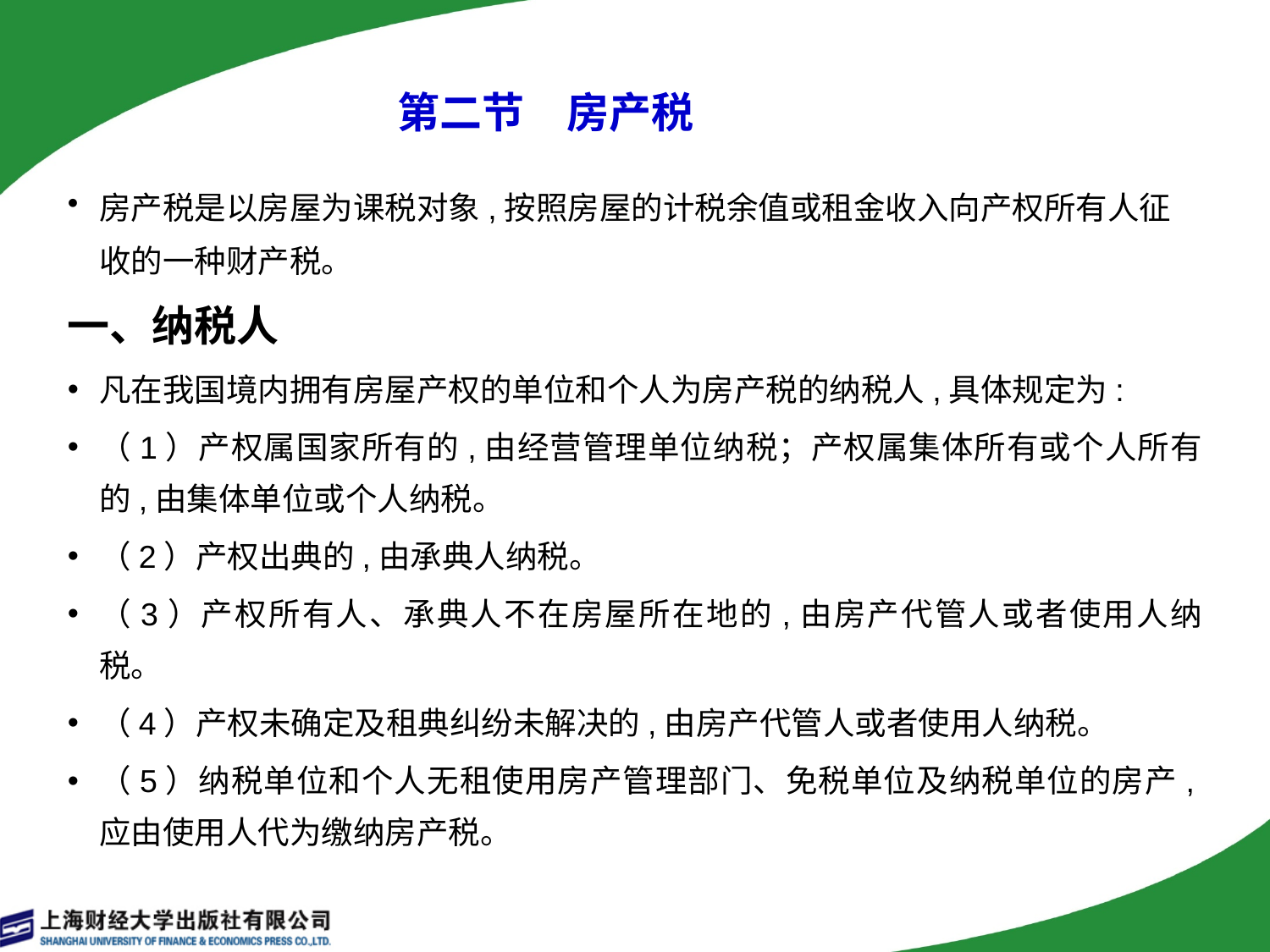

# 第二节　房产税
房产税是以房屋为课税对象,按照房屋的计税余值或租金收入向产权所有人征收的一种财产税。
一、纳税人
凡在我国境内拥有房屋产权的单位和个人为房产税的纳税人,具体规定为:
（1）产权属国家所有的,由经营管理单位纳税；产权属集体所有或个人所有的,由集体单位或个人纳税。
（2）产权出典的,由承典人纳税。
（3）产权所有人、承典人不在房屋所在地的,由房产代管人或者使用人纳税。
（4）产权未确定及租典纠纷未解决的,由房产代管人或者使用人纳税。
（5）纳税单位和个人无租使用房产管理部门、免税单位及纳税单位的房产,应由使用人代为缴纳房产税。